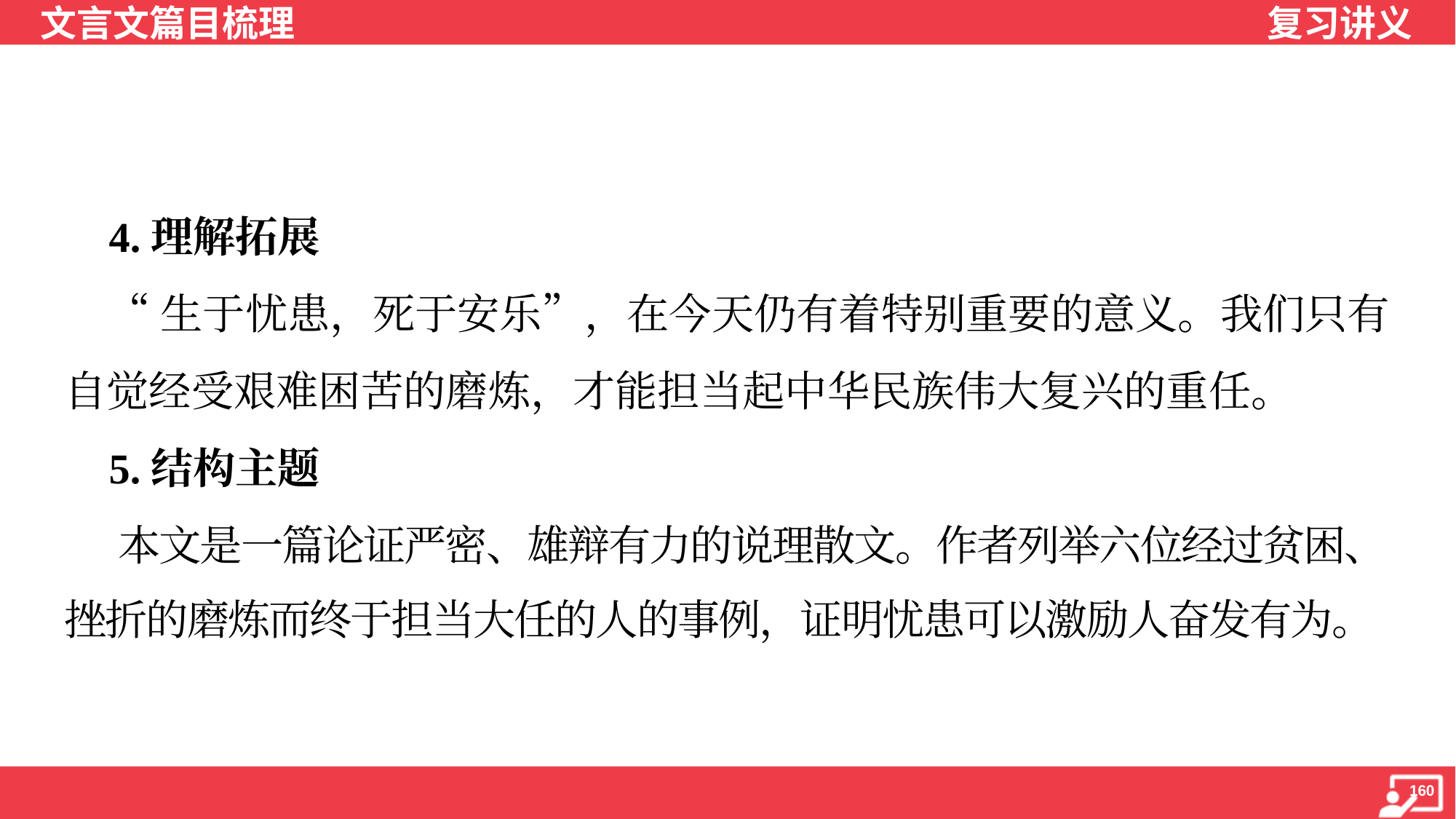

4.理解拓展
    “生于忧患，死于安乐”，在今天仍有着特别重要的意义。我们只有
自觉经受艰难困苦的磨炼，才能担当起中华民族伟大复兴的重任。
    5.结构主题
    本文是一篇论证严密、雄辩有力的说理散文。作者列举六位经过贫困、
挫折的磨炼而终于担当大任的人的事例，证明忧患可以激励人奋发有为。